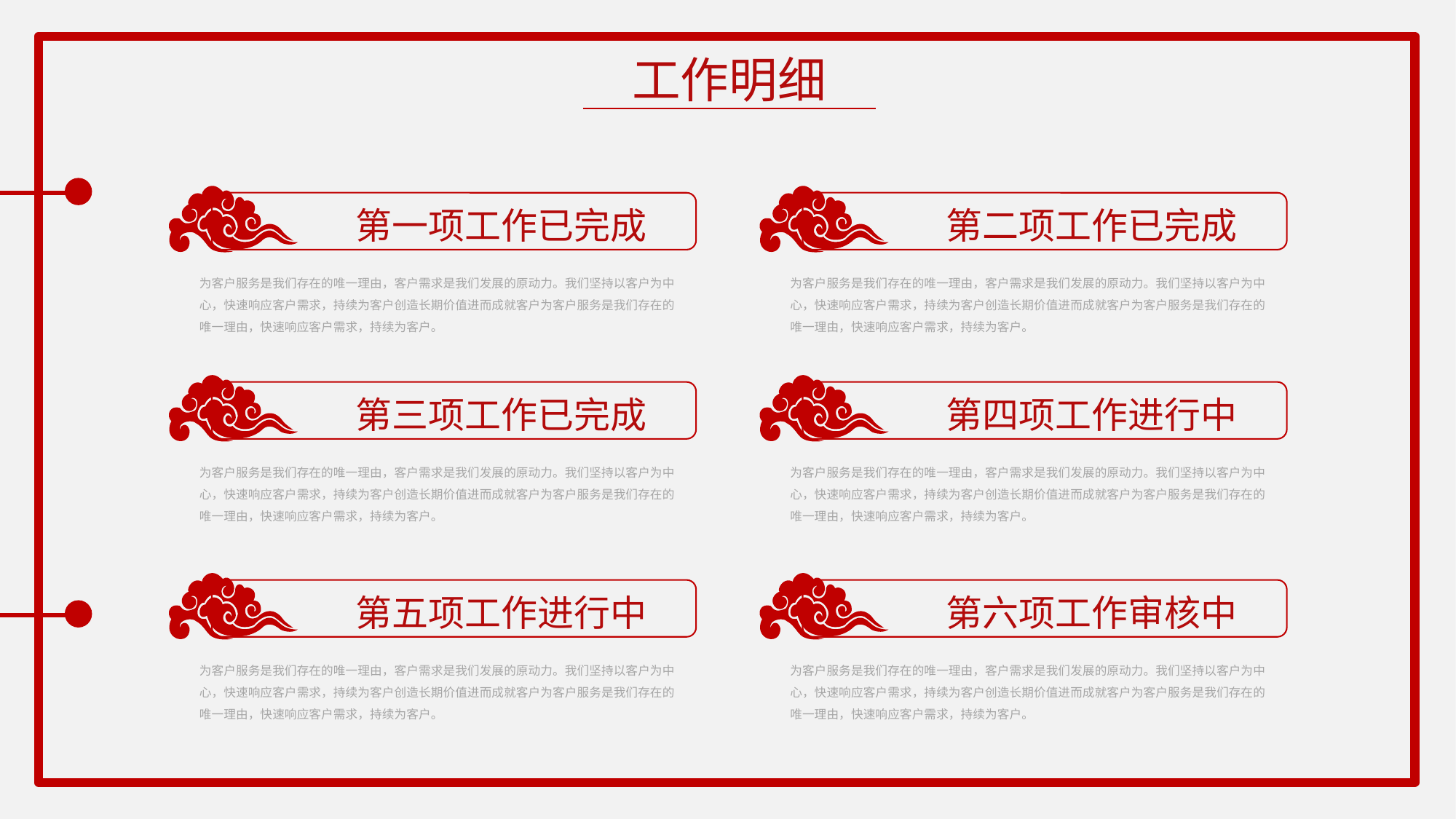

工作明细

第一项工作已完成
第二项工作已完成
为客户服务是我们存在的唯一理由，客户需求是我们发展的原动力。我们坚持以客户为中心，快速响应客户需求，持续为客户创造长期价值进而成就客户为客户服务是我们存在的唯一理由，快速响应客户需求，持续为客户。
为客户服务是我们存在的唯一理由，客户需求是我们发展的原动力。我们坚持以客户为中心，快速响应客户需求，持续为客户创造长期价值进而成就客户为客户服务是我们存在的唯一理由，快速响应客户需求，持续为客户。

第三项工作已完成
第四项工作进行中
为客户服务是我们存在的唯一理由，客户需求是我们发展的原动力。我们坚持以客户为中心，快速响应客户需求，持续为客户创造长期价值进而成就客户为客户服务是我们存在的唯一理由，快速响应客户需求，持续为客户。
为客户服务是我们存在的唯一理由，客户需求是我们发展的原动力。我们坚持以客户为中心，快速响应客户需求，持续为客户创造长期价值进而成就客户为客户服务是我们存在的唯一理由，快速响应客户需求，持续为客户。

第五项工作进行中
第六项工作审核中
为客户服务是我们存在的唯一理由，客户需求是我们发展的原动力。我们坚持以客户为中心，快速响应客户需求，持续为客户创造长期价值进而成就客户为客户服务是我们存在的唯一理由，快速响应客户需求，持续为客户。
为客户服务是我们存在的唯一理由，客户需求是我们发展的原动力。我们坚持以客户为中心，快速响应客户需求，持续为客户创造长期价值进而成就客户为客户服务是我们存在的唯一理由，快速响应客户需求，持续为客户。